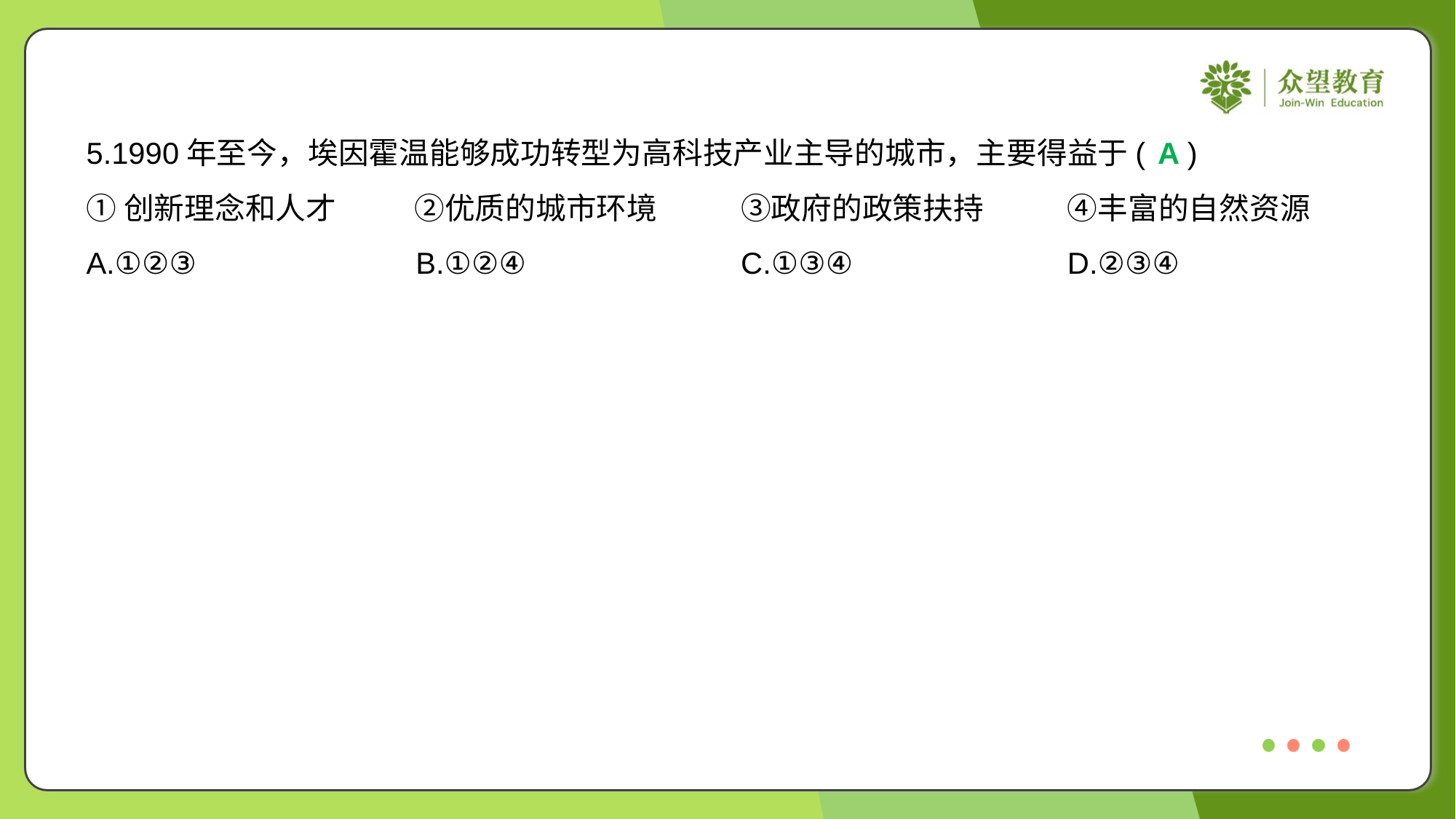

5.1990年至今，埃因霍温能够成功转型为高科技产业主导的城市，主要得益于(     )
A
①创新理念和人才	②优质的城市环境	③政府的政策扶持	④丰富的自然资源
A.①②③	B.①②④	C.①③④	D.②③④